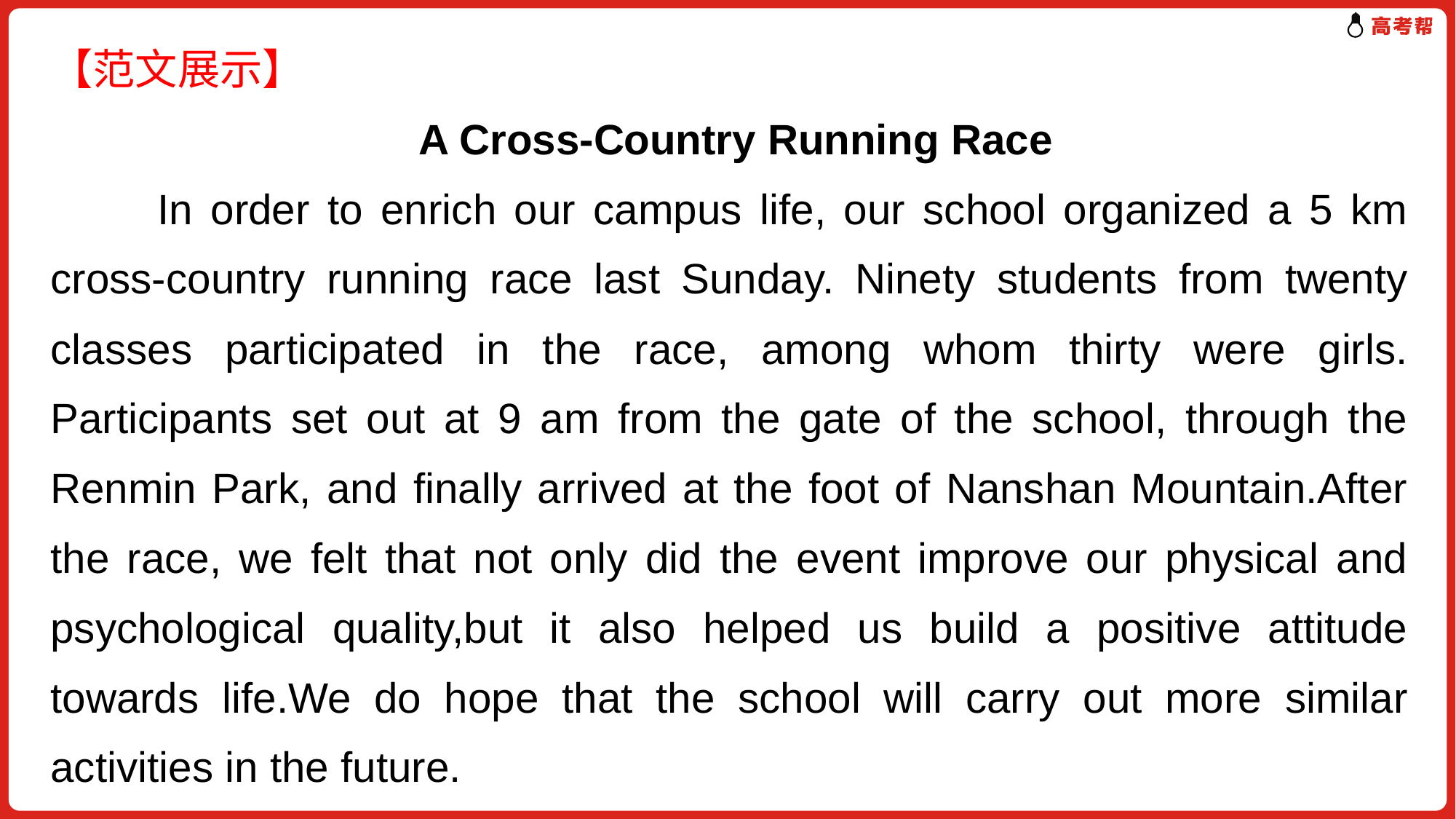

【范文展示】
 A Cross-Country Running Race
      In order to enrich our campus life, our school organized a 5 km cross-country running race last Sunday. Ninety students from twenty classes participated in the race, among whom thirty were girls. Participants set out at 9 am from the gate of the school, through the Renmin Park, and finally arrived at the foot of Nanshan Mountain.After the race, we felt that not only did the event improve our physical and psychological quality,but it also helped us build a positive attitude towards life.We do hope that the school will carry out more similar activities in the future.